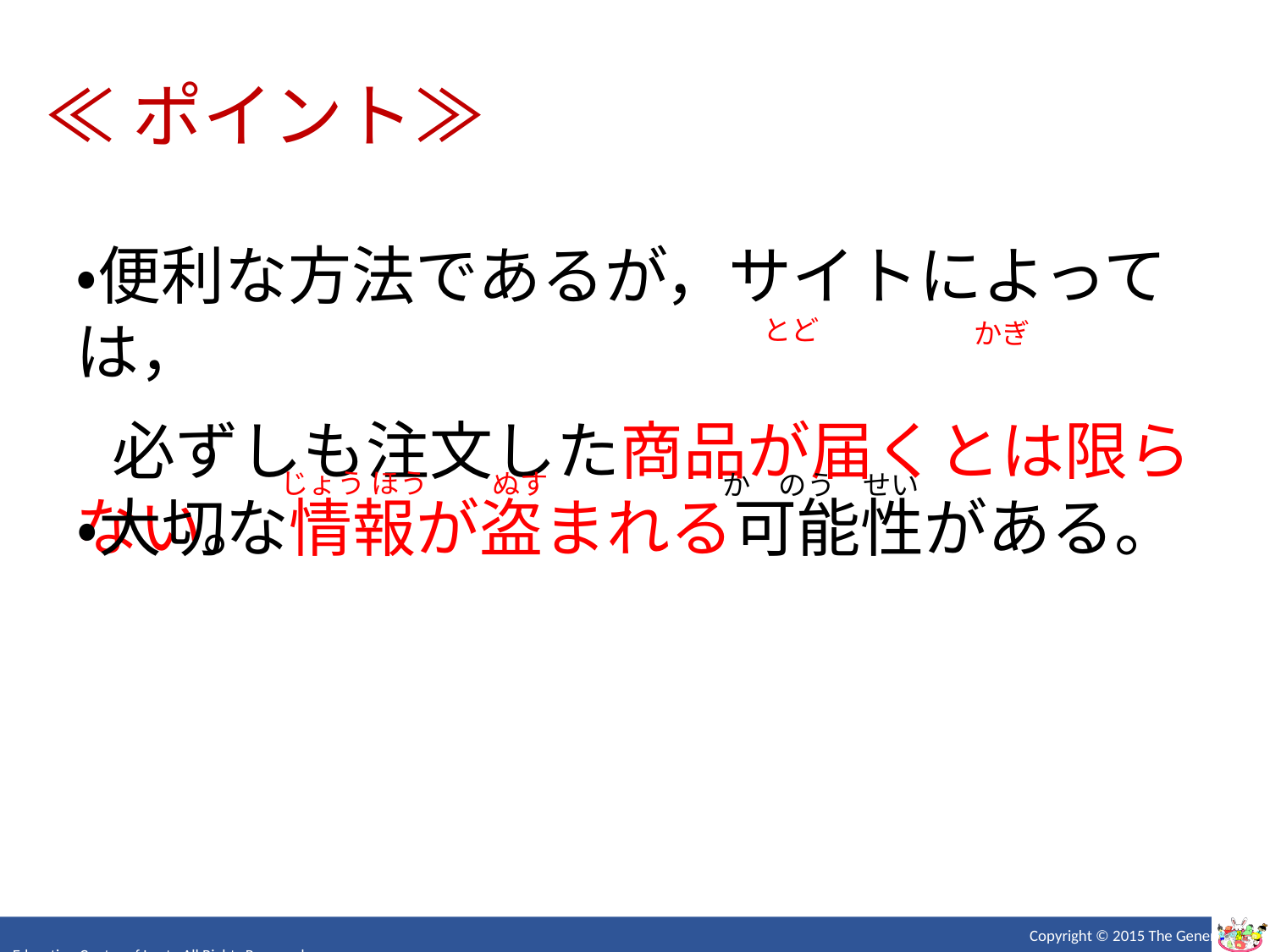

≪ポイント≫
・便利な方法であるが，サイトによっては，

        必ずしも注文した商品が届くとは限らない。
とど
かぎ
じょう ほう
ぬす
か　のう　せい
・大切な情報が盗まれる可能性がある。